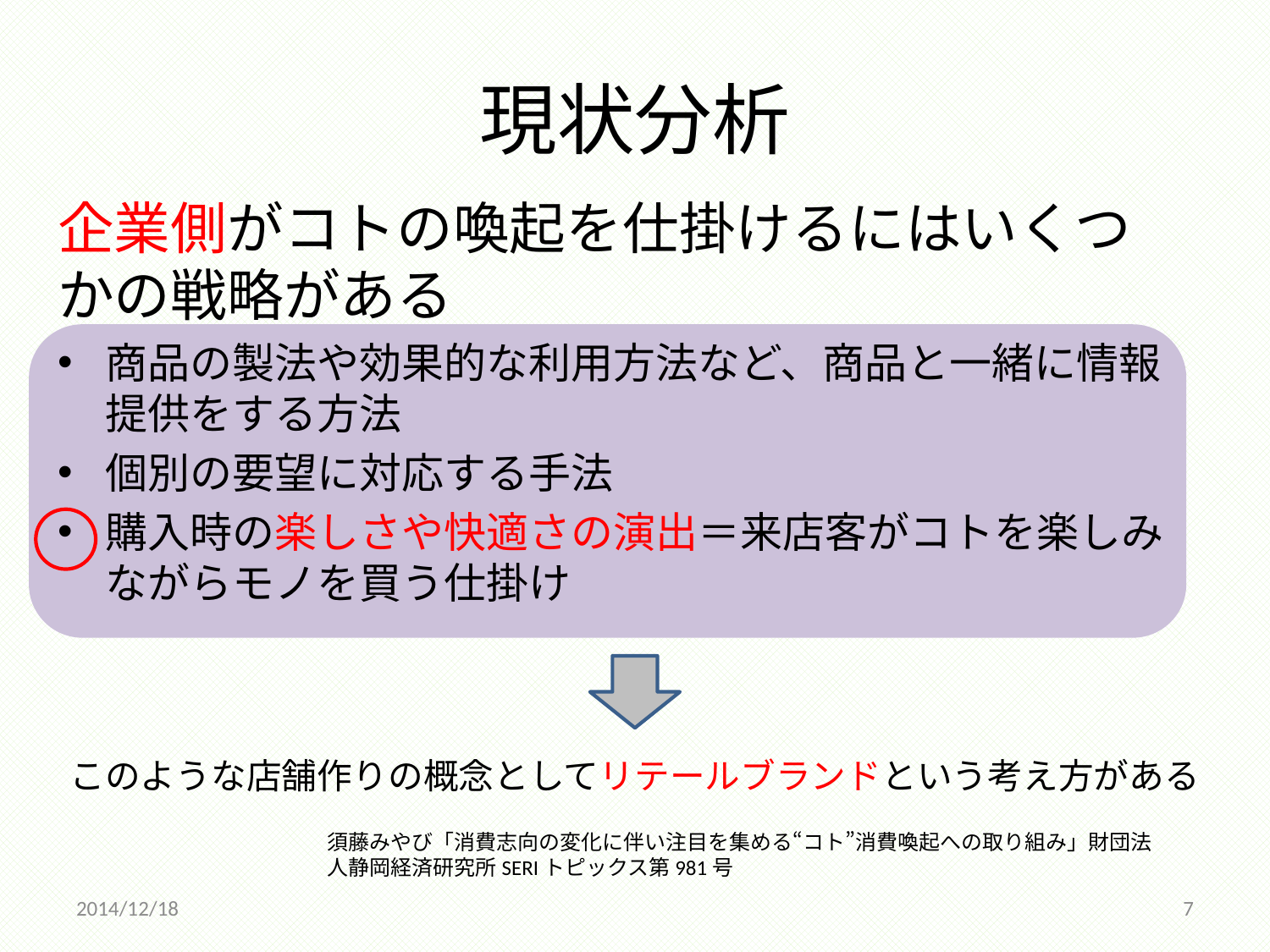

# 現状分析
企業側がコトの喚起を仕掛けるにはいくつかの戦略がある
商品の製法や効果的な利用方法など、商品と一緒に情報提供をする方法
個別の要望に対応する手法
購入時の楽しさや快適さの演出＝来店客がコトを楽しみながらモノを買う仕掛け

このような店舗作りの概念としてリテールブランドという考え方がある
須藤みやび「消費志向の変化に伴い注目を集める“コト”消費喚起への取り組み」財団法人静岡経済研究所SERIトピックス第981号
2014/12/18
7